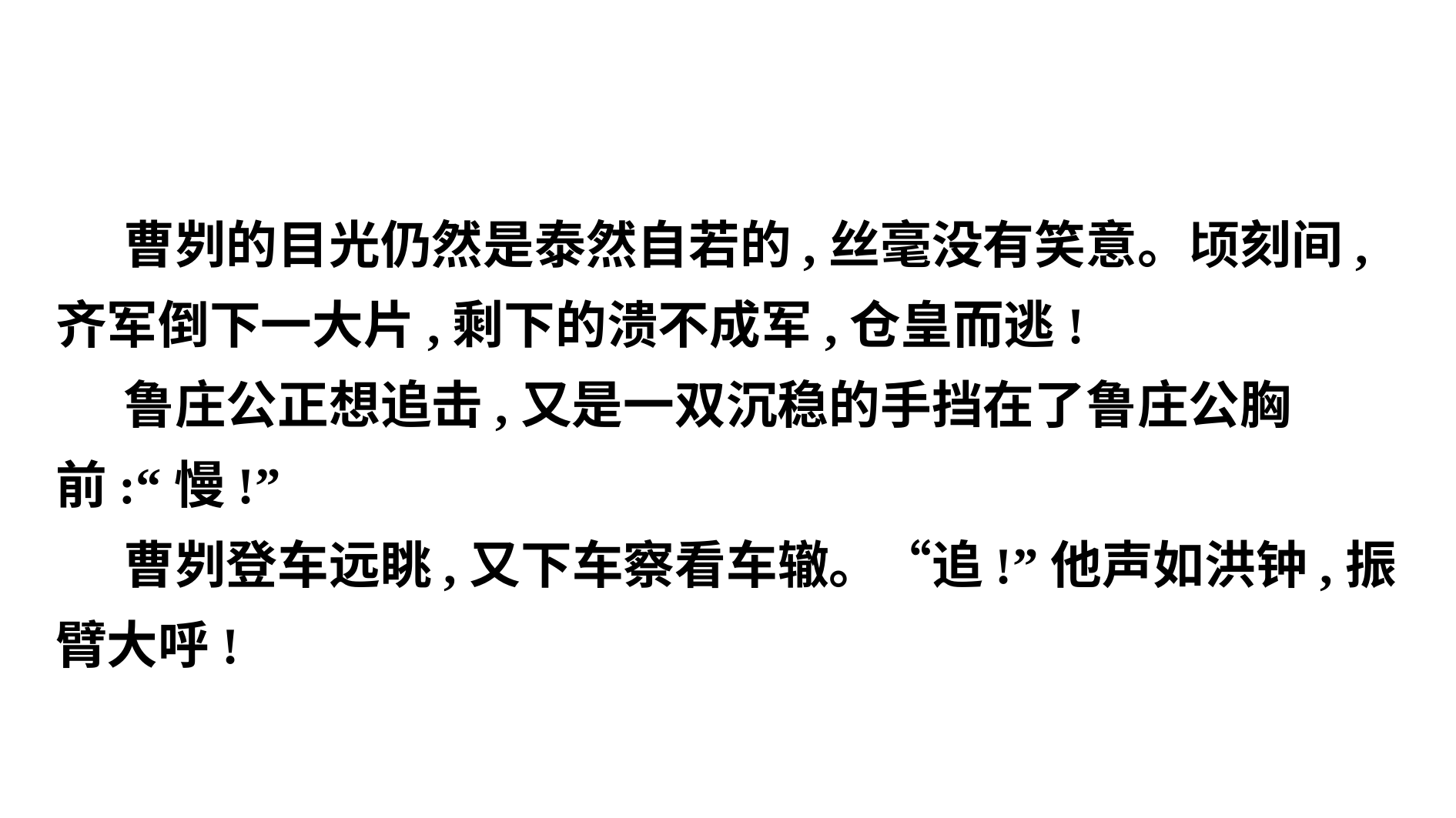

曹刿的目光仍然是泰然自若的,丝毫没有笑意。顷刻间,齐军倒下一大片,剩下的溃不成军,仓皇而逃!
鲁庄公正想追击,又是一双沉稳的手挡在了鲁庄公胸前:“慢!”
曹刿登车远眺,又下车察看车辙。“追!”他声如洪钟,振臂大呼!